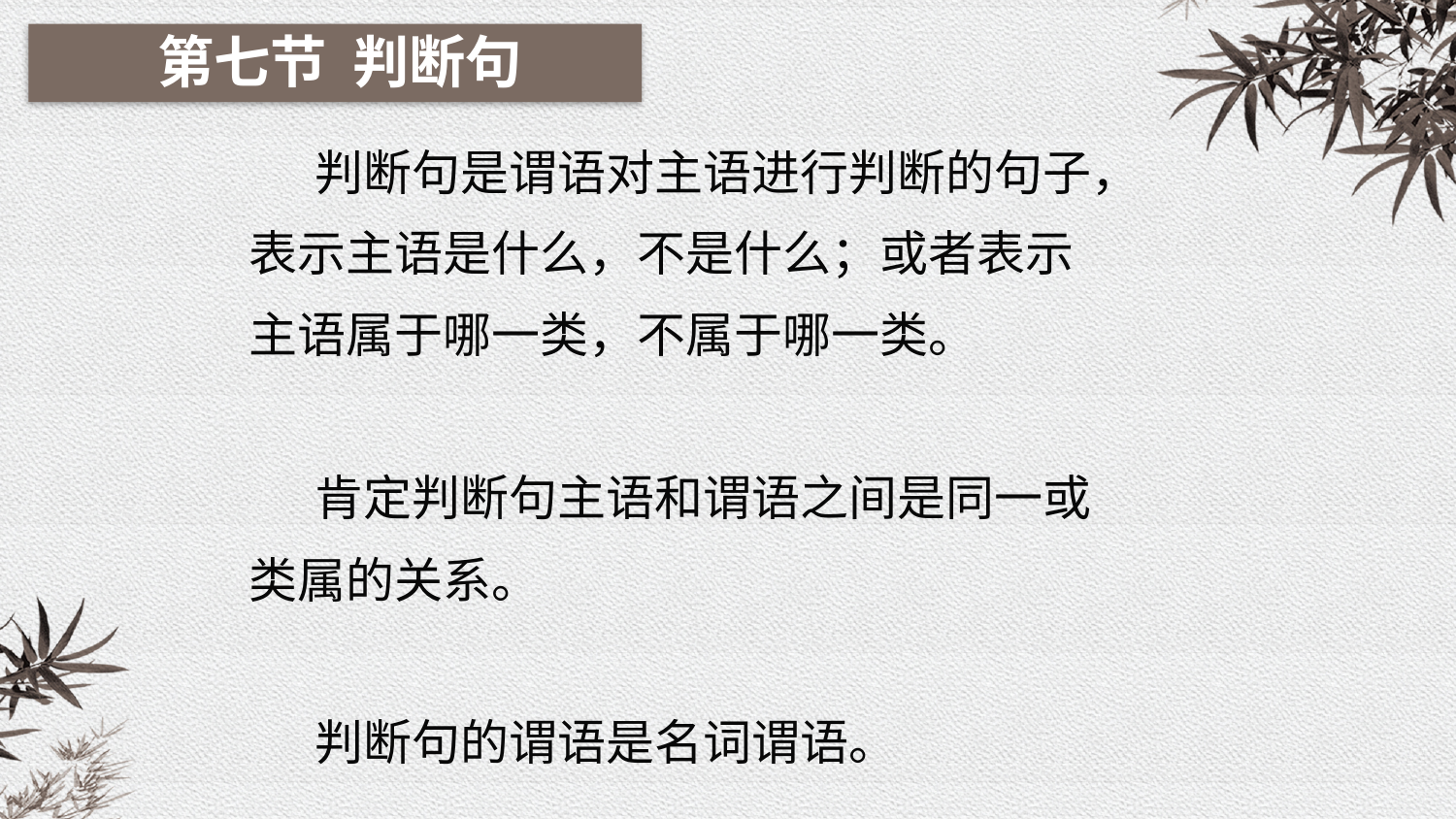

第七节  判断句

    判断句是谓语对主语进行判断的句子，表示主语是什么，不是什么；或者表示主语属于哪一类，不属于哪一类。

    肯定判断句主语和谓语之间是同一或类属的关系。

    判断句的谓语是名词谓语。